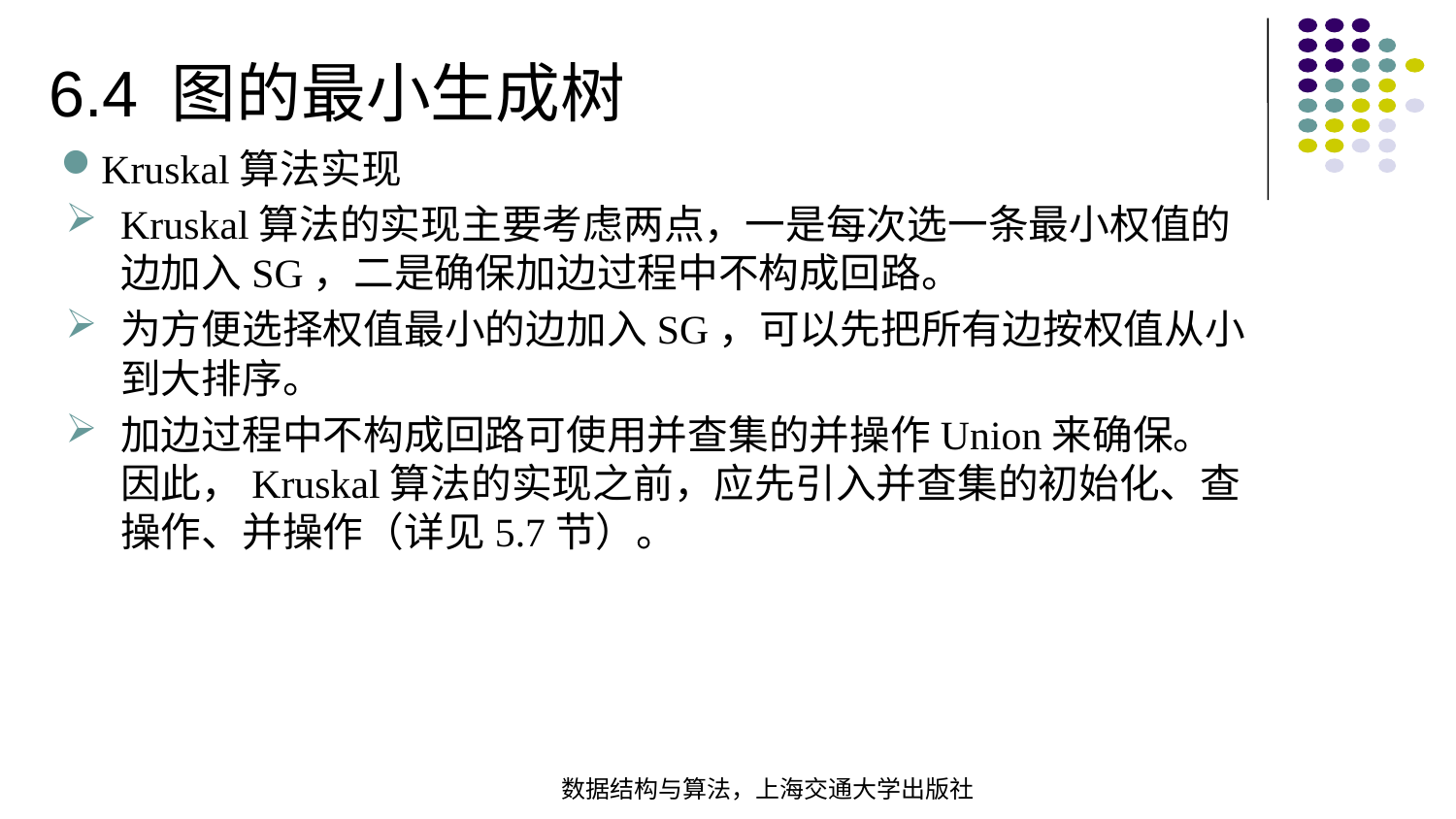

6.4 图的最小生成树
Kruskal算法实现
Kruskal算法的实现主要考虑两点，一是每次选一条最小权值的边加入SG，二是确保加边过程中不构成回路。
为方便选择权值最小的边加入SG，可以先把所有边按权值从小到大排序。
加边过程中不构成回路可使用并查集的并操作Union来确保。因此，Kruskal算法的实现之前，应先引入并查集的初始化、查操作、并操作（详见5.7节）。